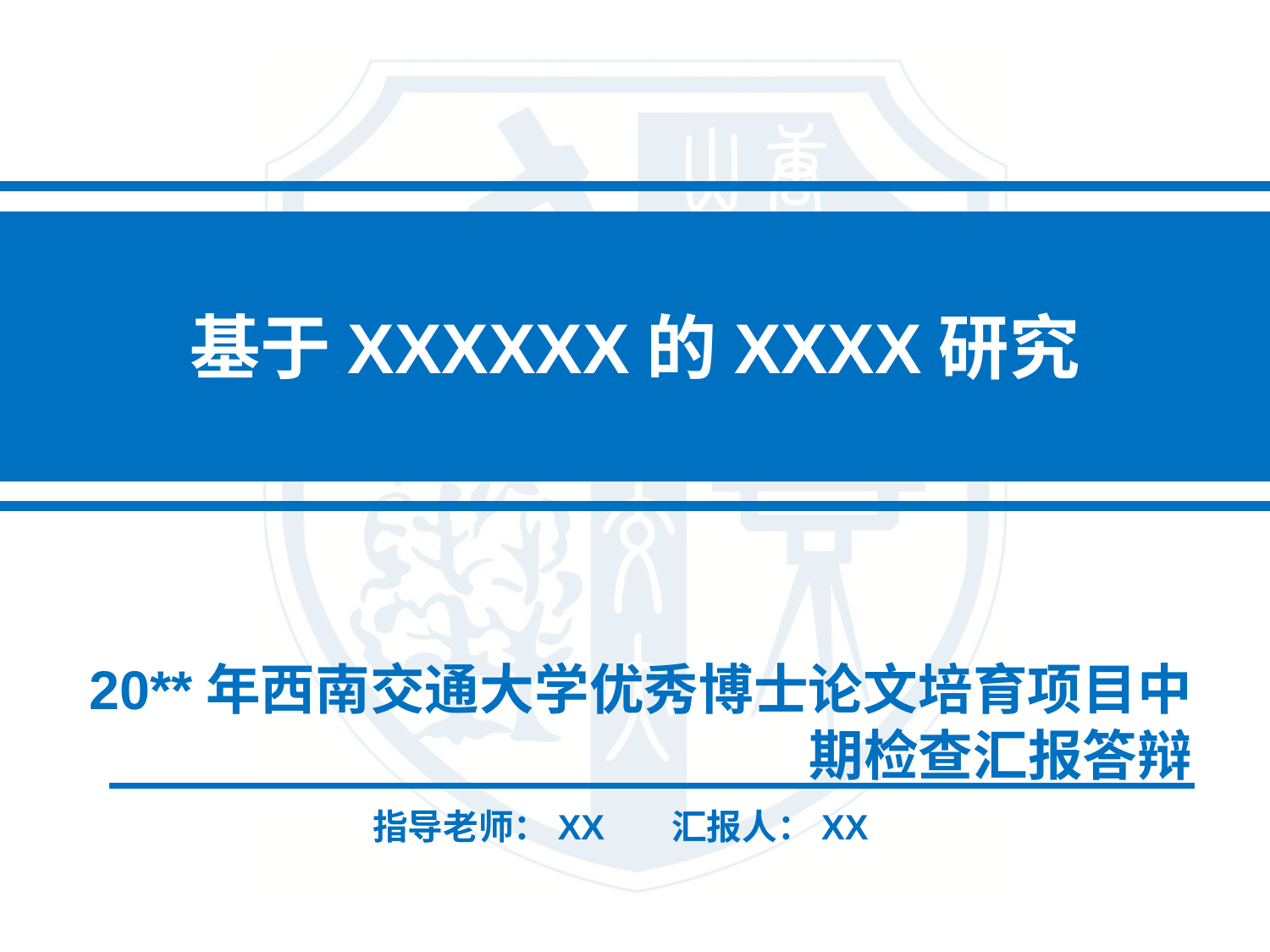

基于XXXXXX的XXXX研究
20**年西南交通大学优秀博士论文培育项目中期检查汇报答辩
指导老师：XX      汇报人：XX